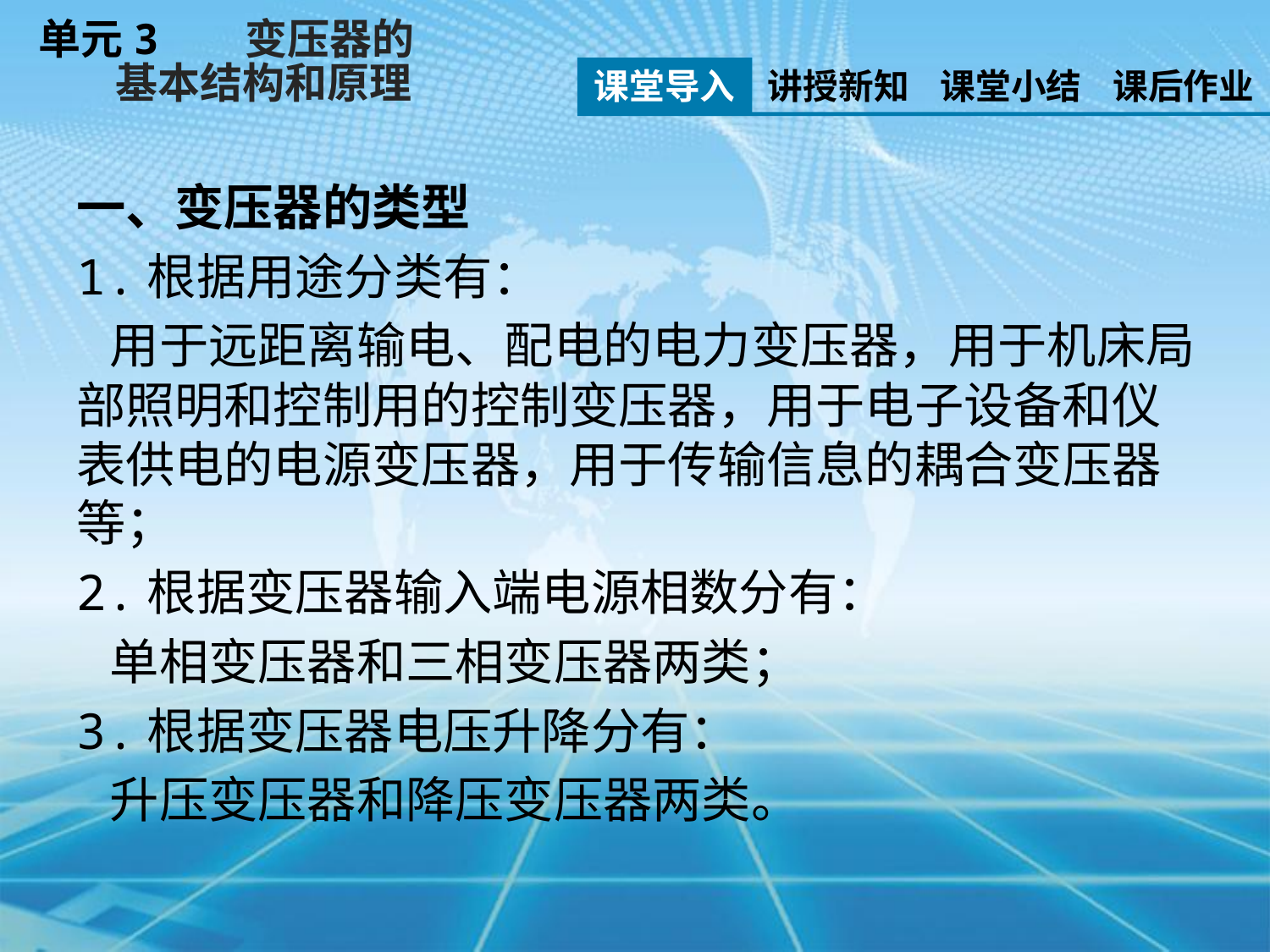

单元3   变压器的
       基本结构和原理
课堂导入
讲授新知
课堂小结
课后作业
一、变压器的类型
1.根据用途分类有：
  用于远距离输电、配电的电力变压器，用于机床局部照明和控制用的控制变压器，用于电子设备和仪表供电的电源变压器，用于传输信息的耦合变压器等；
2.根据变压器输入端电源相数分有：
  单相变压器和三相变压器两类；
3.根据变压器电压升降分有：
  升压变压器和降压变压器两类。